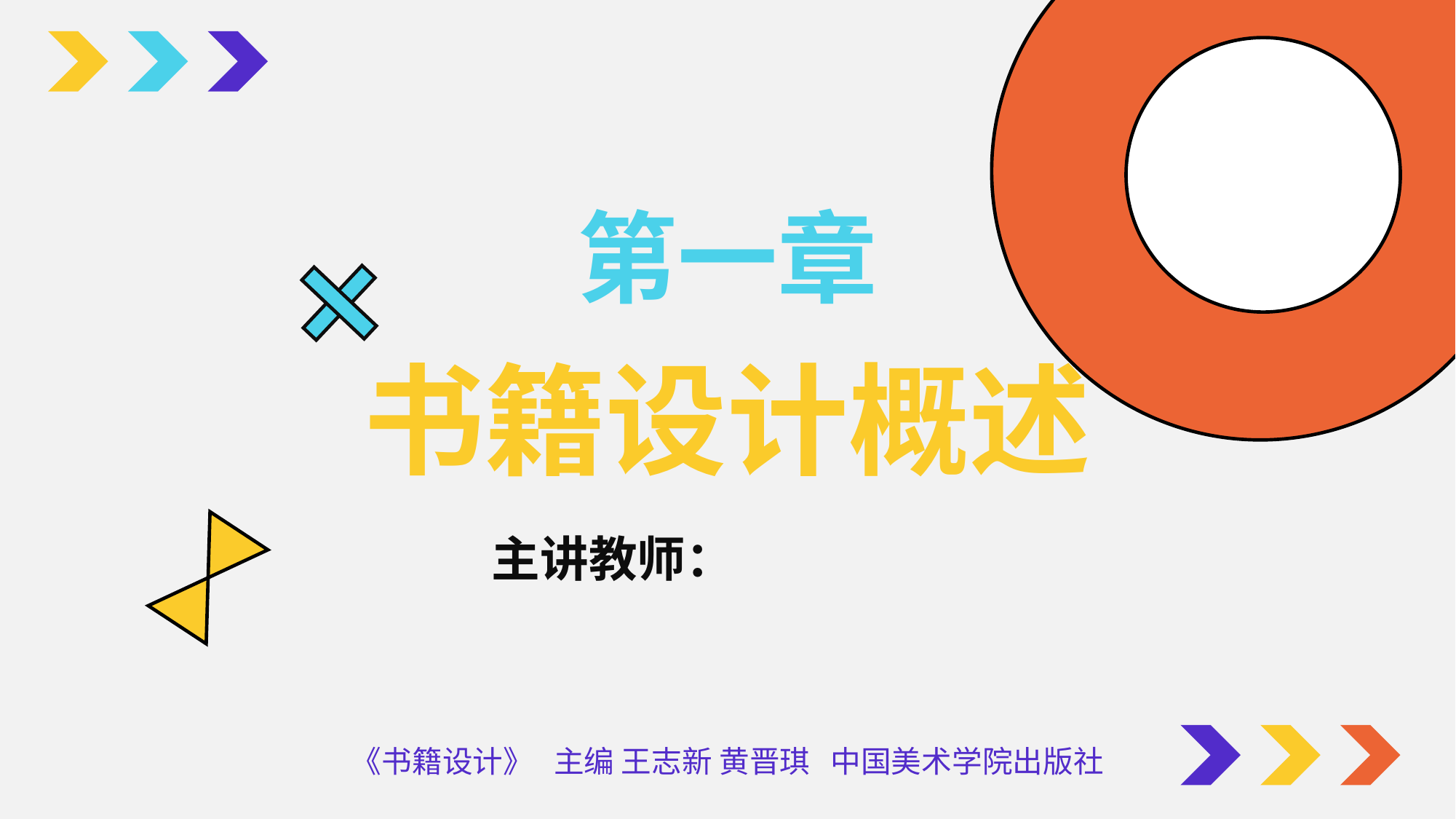

第一章

书籍设计概述

主讲教师：

《书籍设计》   主编 王志新 黄晋琪   中国美术学院出版社